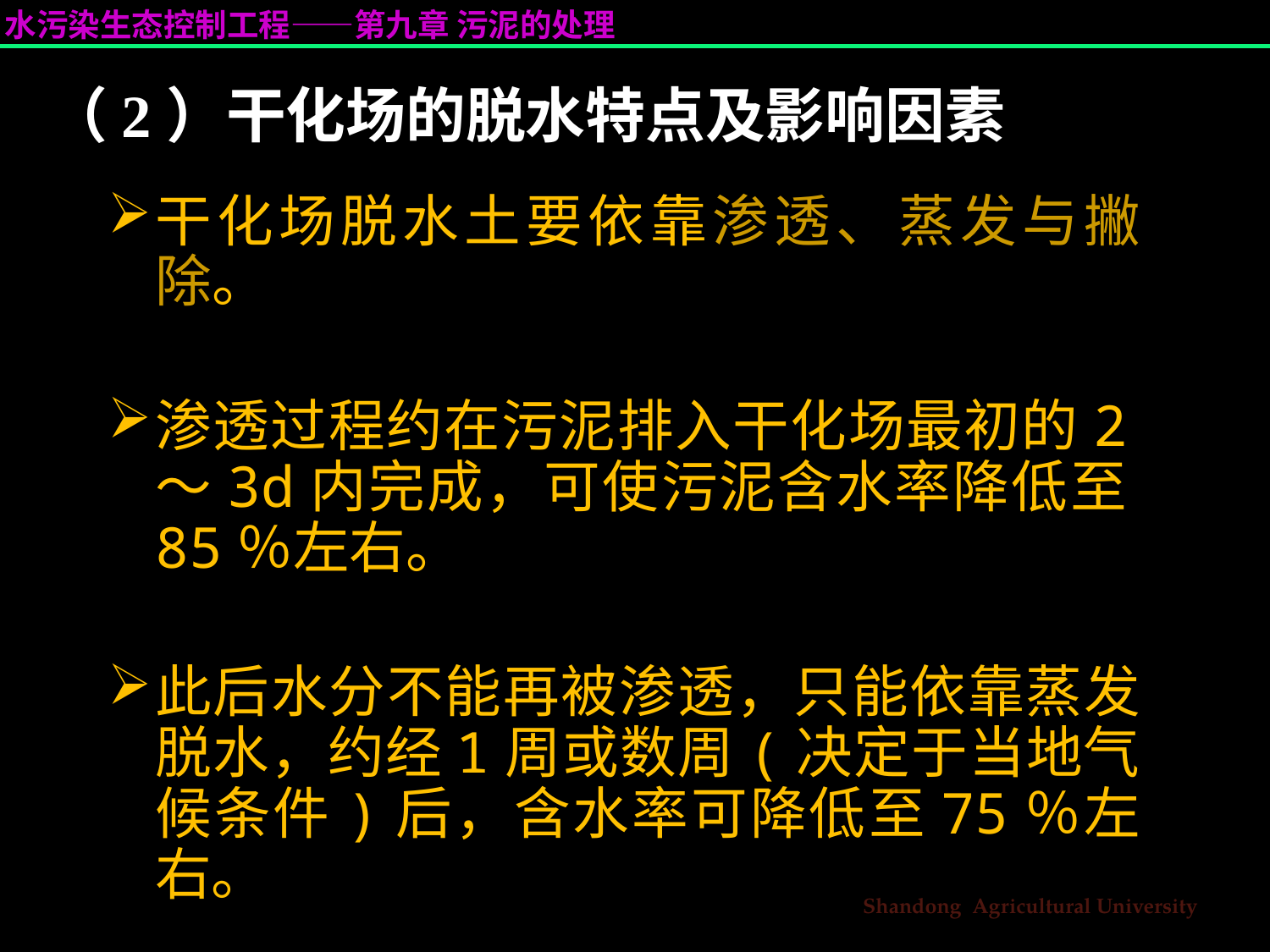

# （2）干化场的脱水特点及影响因素
干化场脱水土要依靠渗透、蒸发与撇除。

渗透过程约在污泥排入干化场最初的2～3d内完成，可使污泥含水率降低至85％左右。

此后水分不能再被渗透，只能依靠蒸发脱水，约经1周或数周(决定于当地气候条件)后，含水率可降低至75％左右。